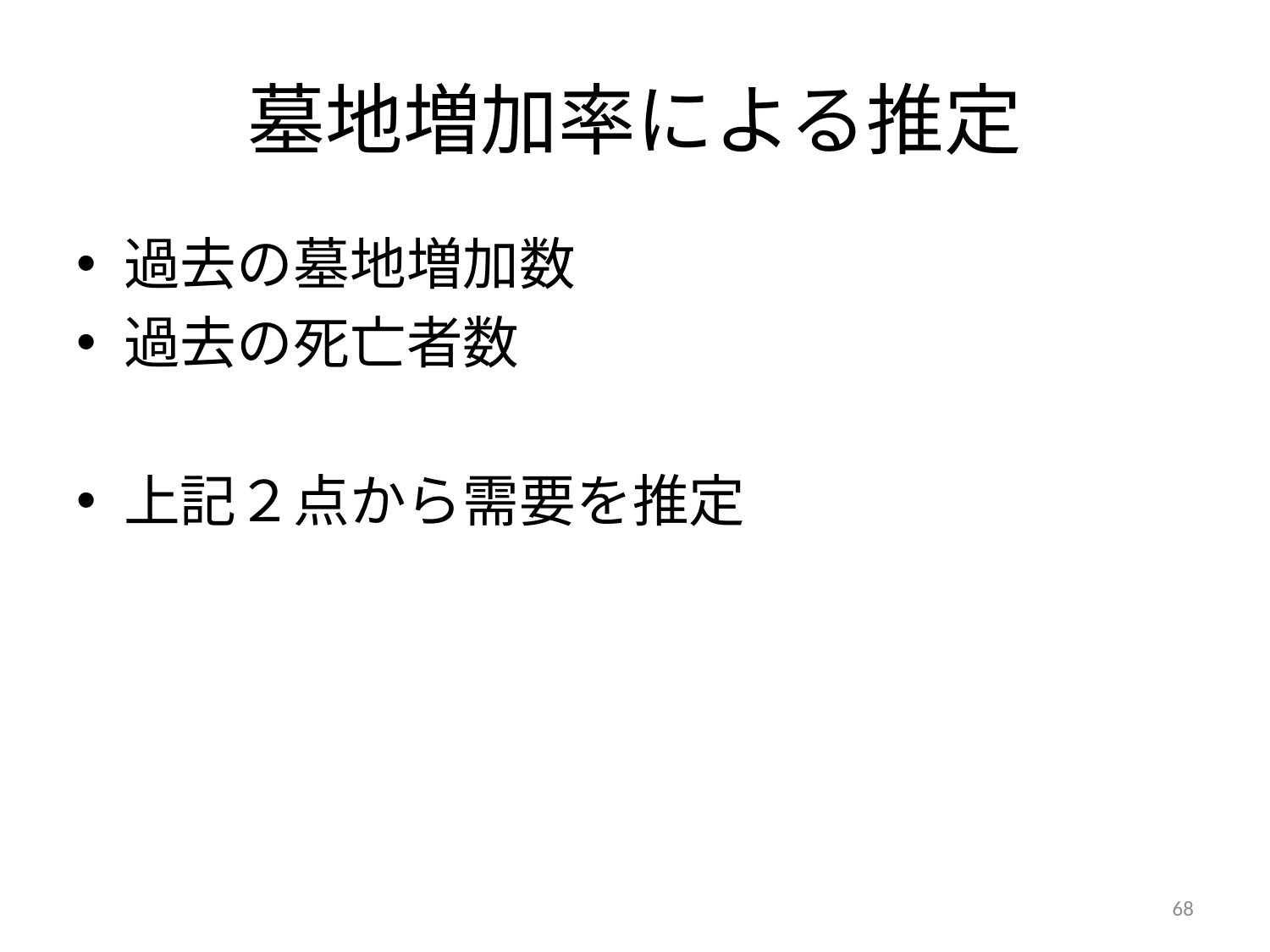

# 墓地増加率による推定
過去の墓地増加数
過去の死亡者数

上記２点から需要を推定
68